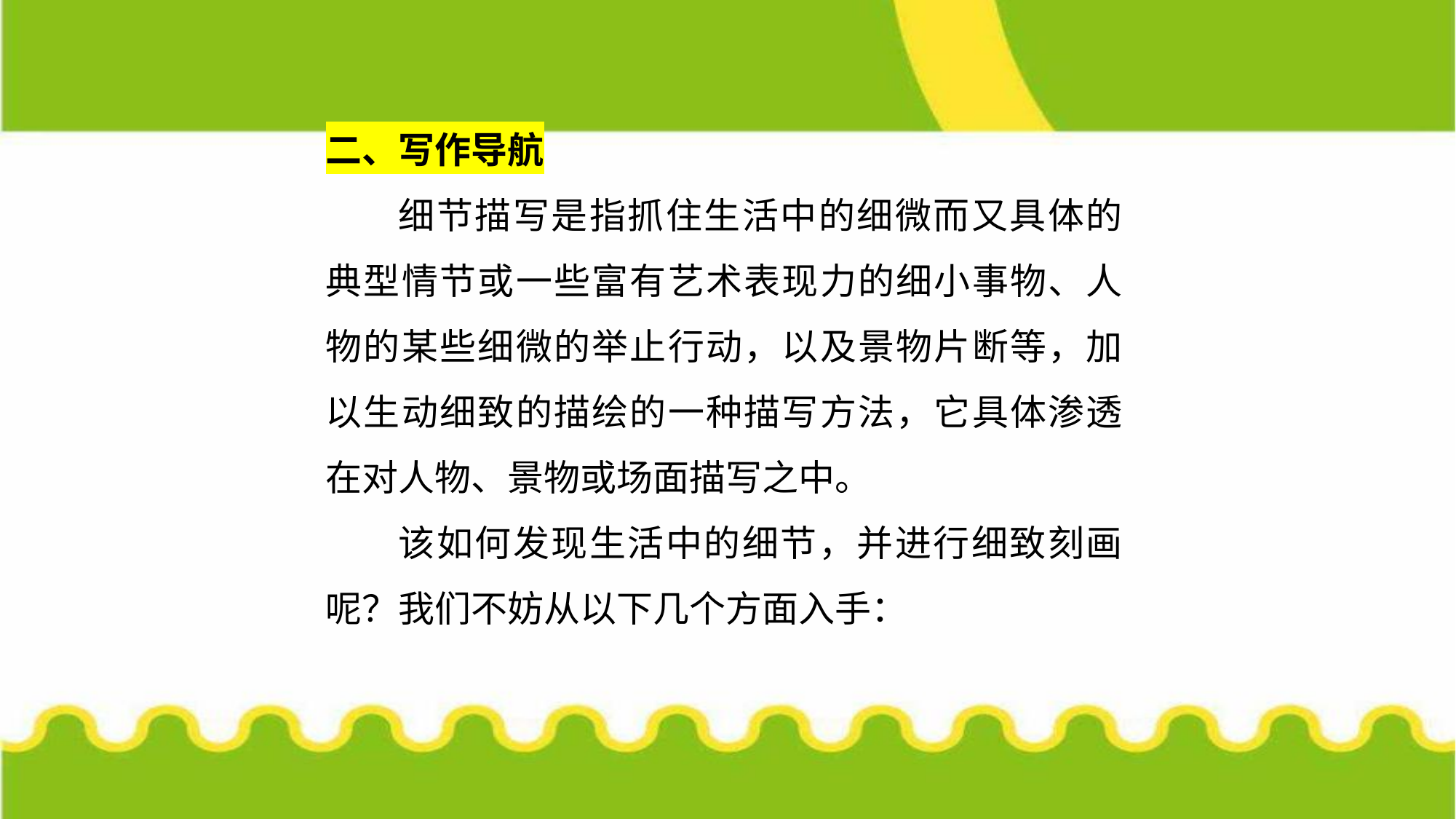

二、写作导航
细节描写是指抓住生活中的细微而又具体的典型情节或一些富有艺术表现力的细小事物、人物的某些细微的举止行动，以及景物片断等，加以生动细致的描绘的一种描写方法，它具体渗透在对人物、景物或场面描写之中。
该如何发现生活中的细节，并进行细致刻画呢？我们不妨从以下几个方面入手：